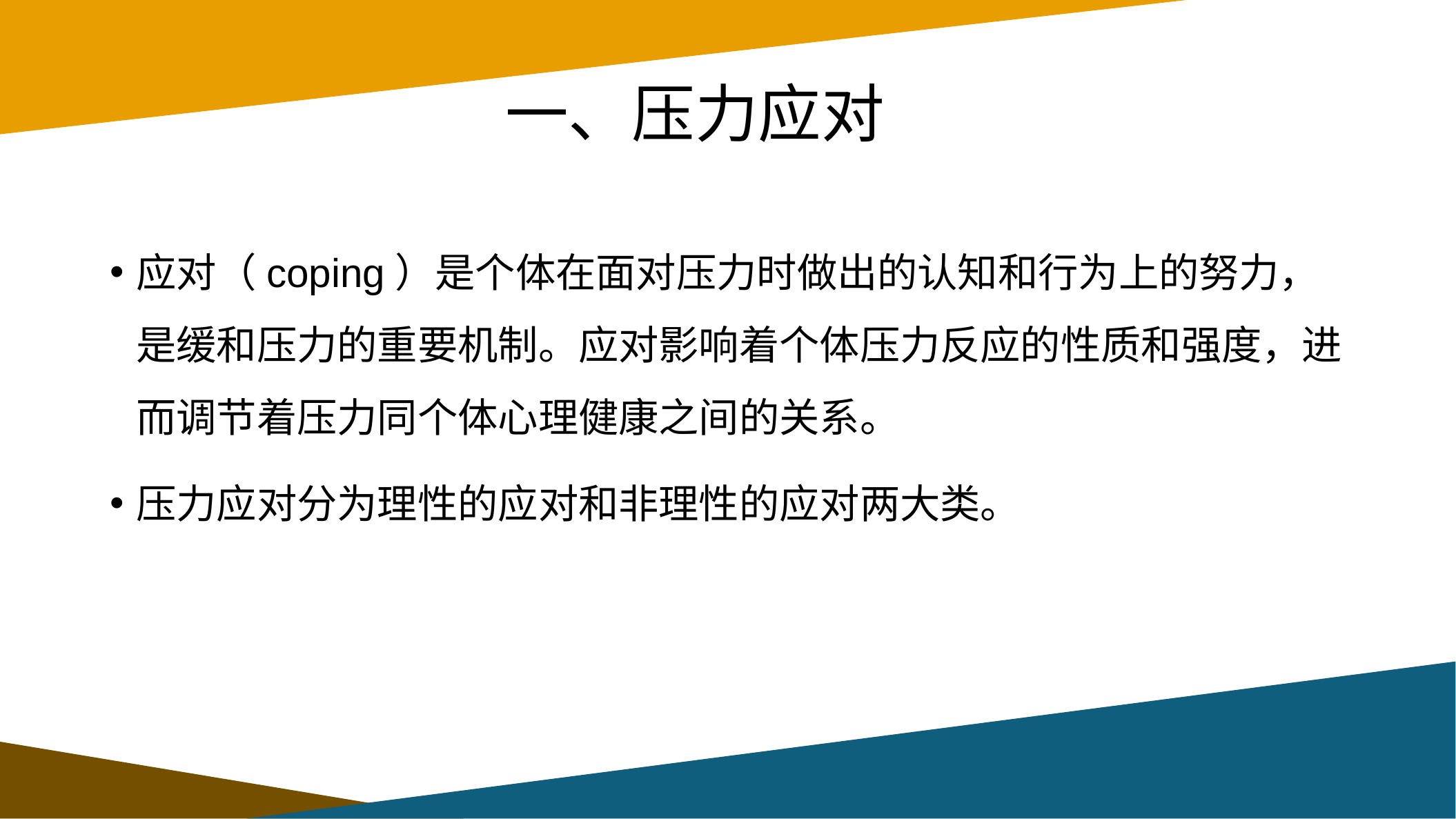

# 一、压力应对
应对（coping）是个体在面对压力时做出的认知和行为上的努力，是缓和压力的重要机制。应对影响着个体压力反应的性质和强度，进而调节着压力同个体心理健康之间的关系。
压力应对分为理性的应对和非理性的应对两大类。